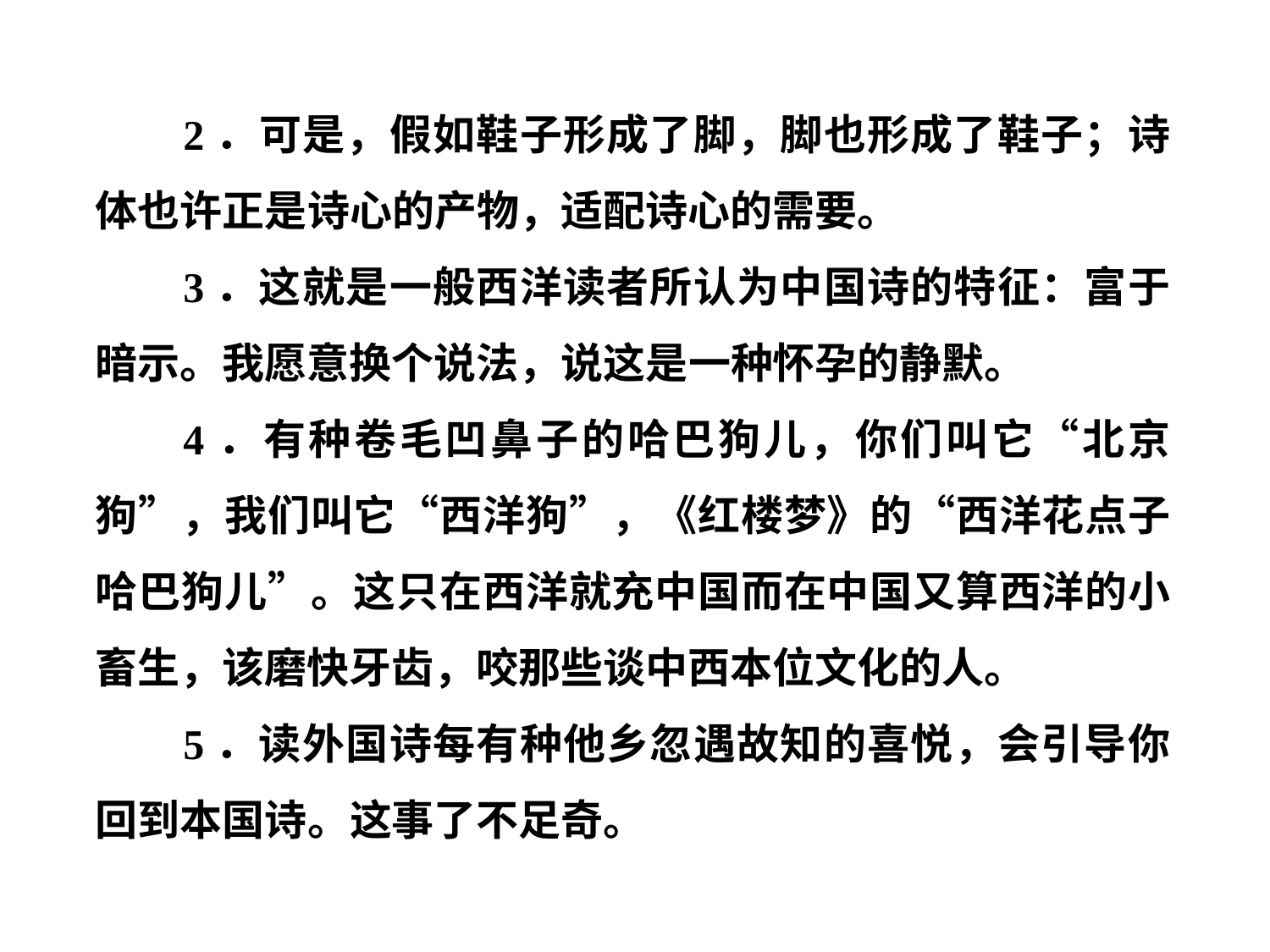

2．可是，假如鞋子形成了脚，脚也形成了鞋子；诗体也许正是诗心的产物，适配诗心的需要。
3．这就是一般西洋读者所认为中国诗的特征：富于暗示。我愿意换个说法，说这是一种怀孕的静默。
4．有种卷毛凹鼻子的哈巴狗儿，你们叫它“北京狗”，我们叫它“西洋狗”，《红楼梦》的“西洋花点子哈巴狗儿”。这只在西洋就充中国而在中国又算西洋的小畜生，该磨快牙齿，咬那些谈中西本位文化的人。
5．读外国诗每有种他乡忽遇故知的喜悦，会引导你回到本国诗。这事了不足奇。